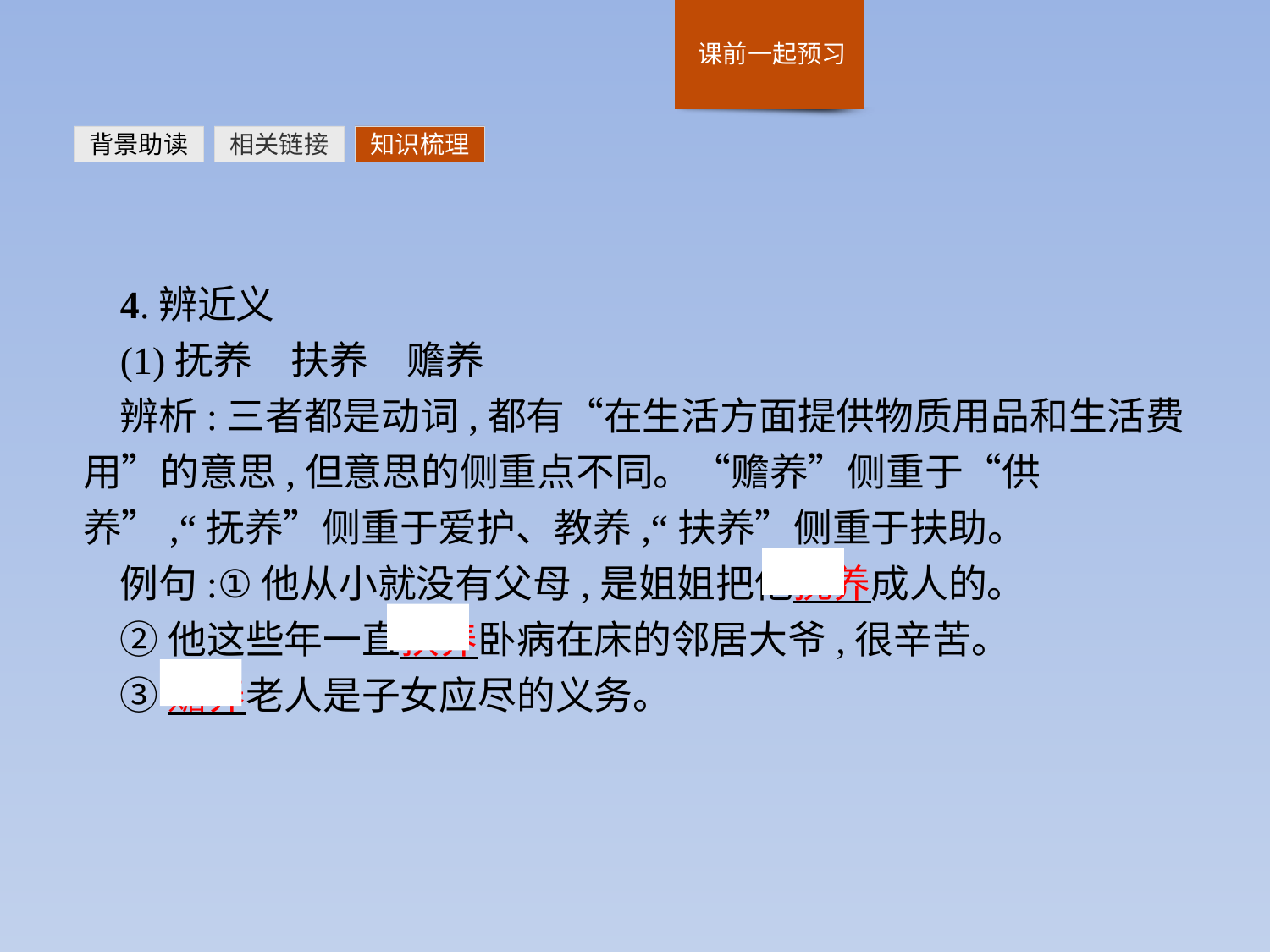

背景助读
相关链接
知识梳理
4.辨近义
(1)抚养　扶养　赡养
辨析:三者都是动词,都有“在生活方面提供物质用品和生活费用”的意思,但意思的侧重点不同。“赡养”侧重于“供养”,“抚养”侧重于爱护、教养,“扶养”侧重于扶助。
例句:①他从小就没有父母,是姐姐把他抚养成人的。
②他这些年一直扶养卧病在床的邻居大爷,很辛苦。
③赡养老人是子女应尽的义务。